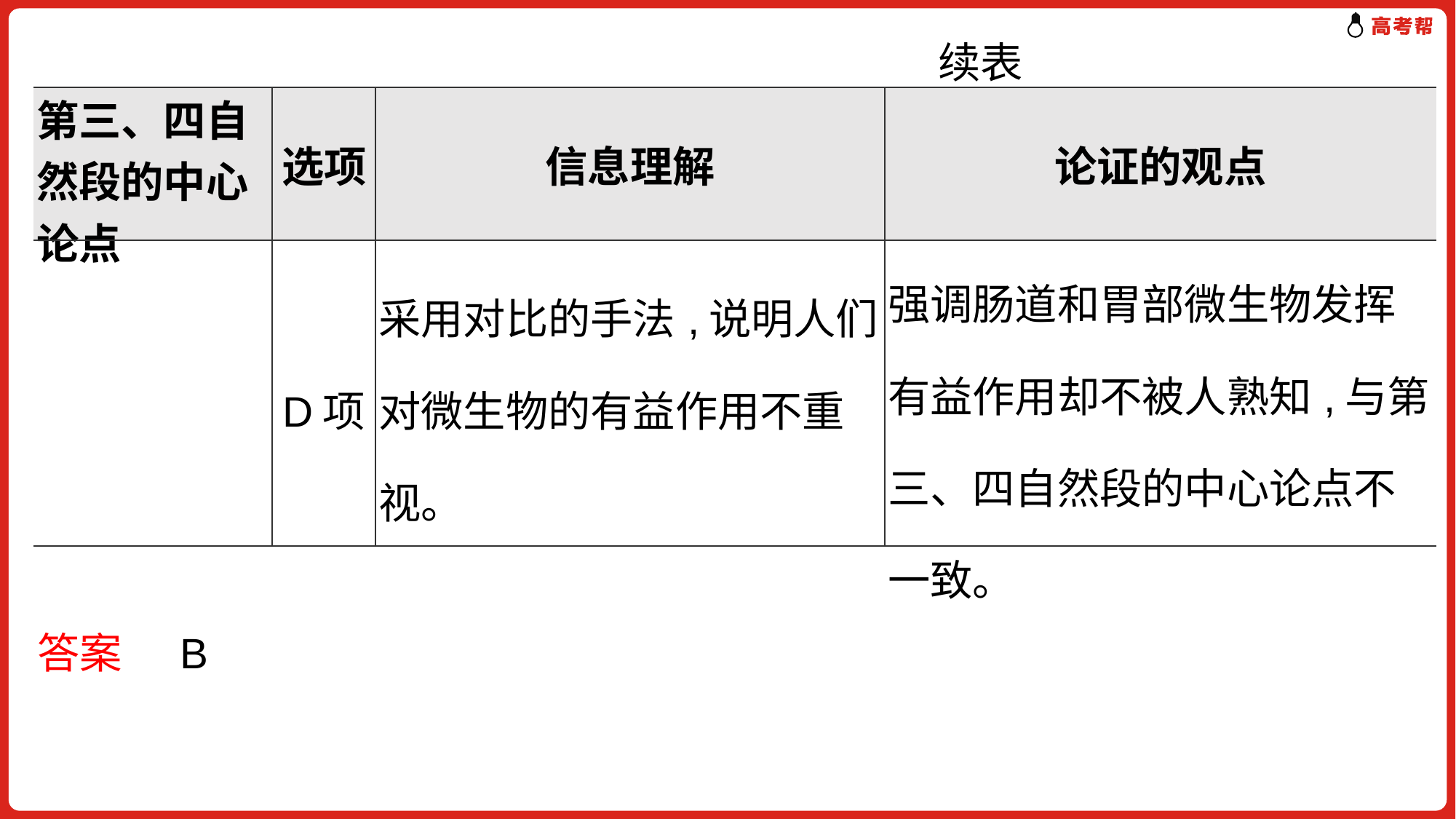

续表
| 第三、四自然段的中心论点 | 选项 | 信息理解 | 论证的观点 |
| --- | --- | --- | --- |
|  | D项 | 采用对比的手法,说明人们对微生物的有益作用不重视。 | 强调肠道和胃部微生物发挥有益作用却不被人熟知,与第三、四自然段的中心论点不一致。 |
 答案     B